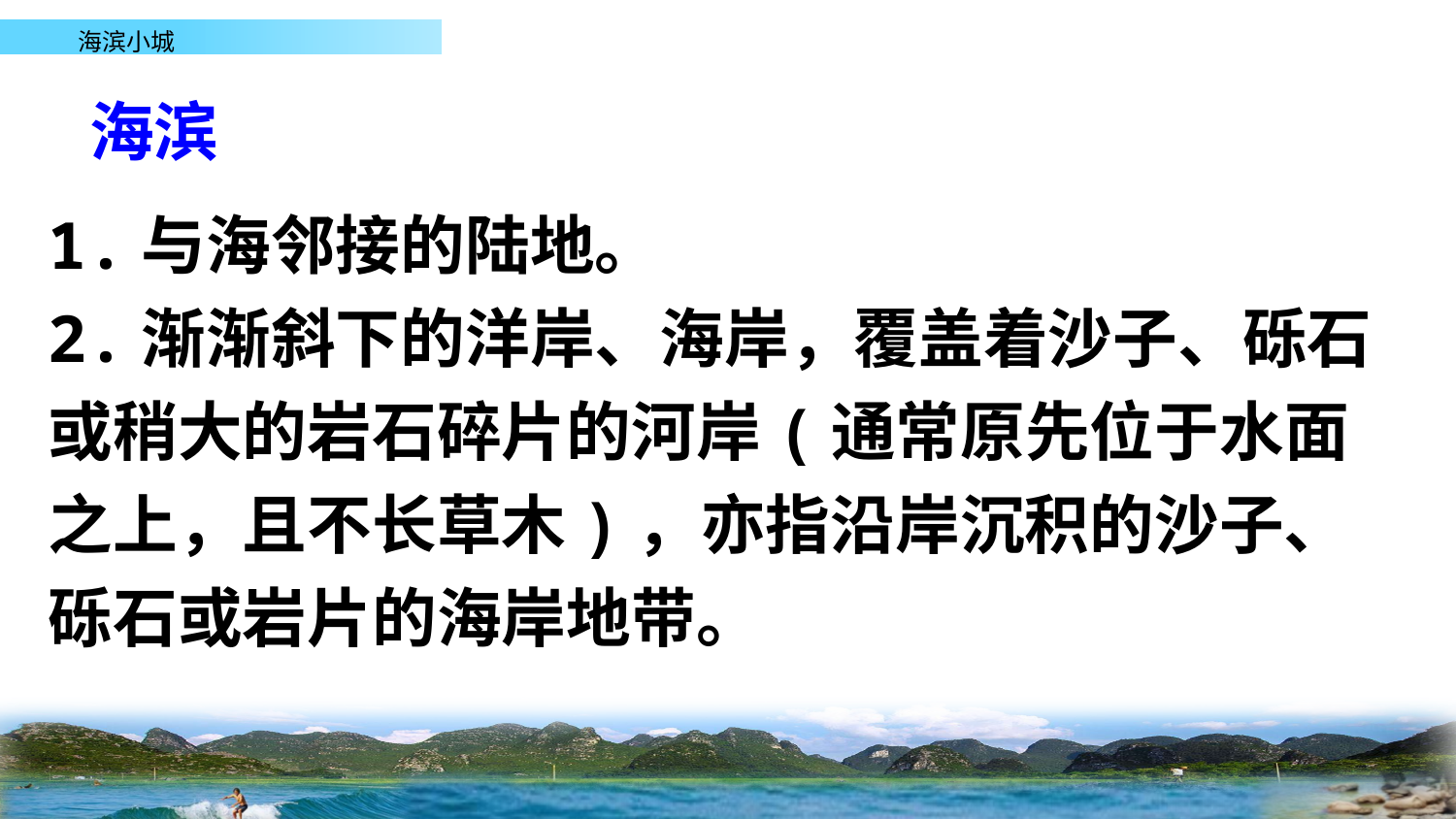

海滨
1.与海邻接的陆地。
2.渐渐斜下的洋岸、海岸，覆盖着沙子、砾石或稍大的岩石碎片的河岸(通常原先位于水面之上，且不长草木)，亦指沿岸沉积的沙子、砾石或岩片的海岸地带。